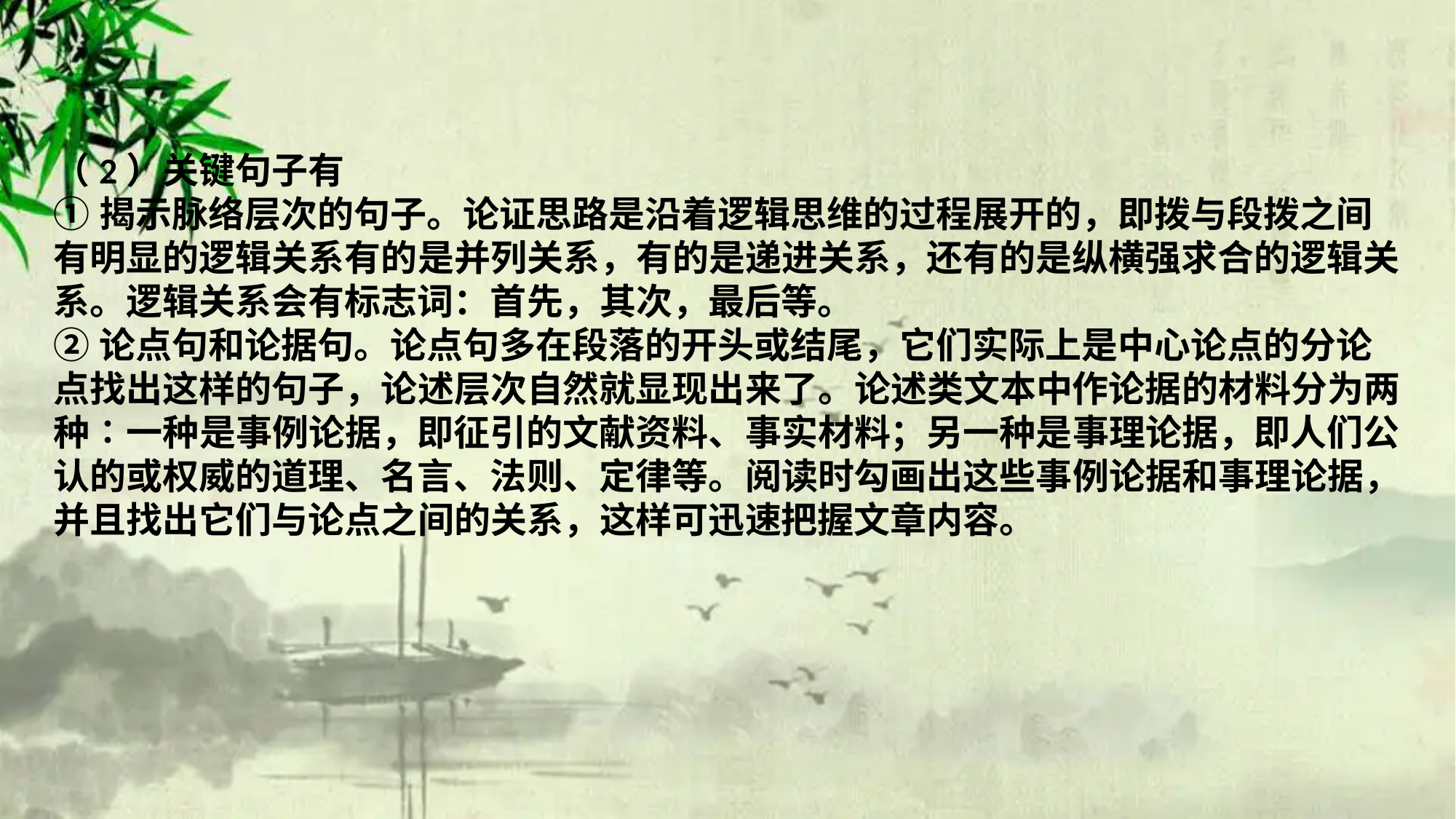

（2）关键句子有
①揭示脉络层次的句子。论证思路是沿着逻辑思维的过程展开的，即拨与段拨之间有明显的逻辑关系有的是并列关系，有的是递进关系，还有的是纵横强求合的逻辑关系。逻辑关系会有标志词：首先，其次，最后等。
②论点句和论据句。论点句多在段落的开头或结尾，它们实际上是中心论点的分论点找出这样的句子，论述层次自然就显现出来了。论述类文本中作论据的材料分为两种∶一种是事例论据，即征引的文献资料、事实材料；另一种是事理论据，即人们公认的或权威的道理、名言、法则、定律等。阅读时勾画出这些事例论据和事理论据，并且找出它们与论点之间的关系，这样可迅速把握文章内容。